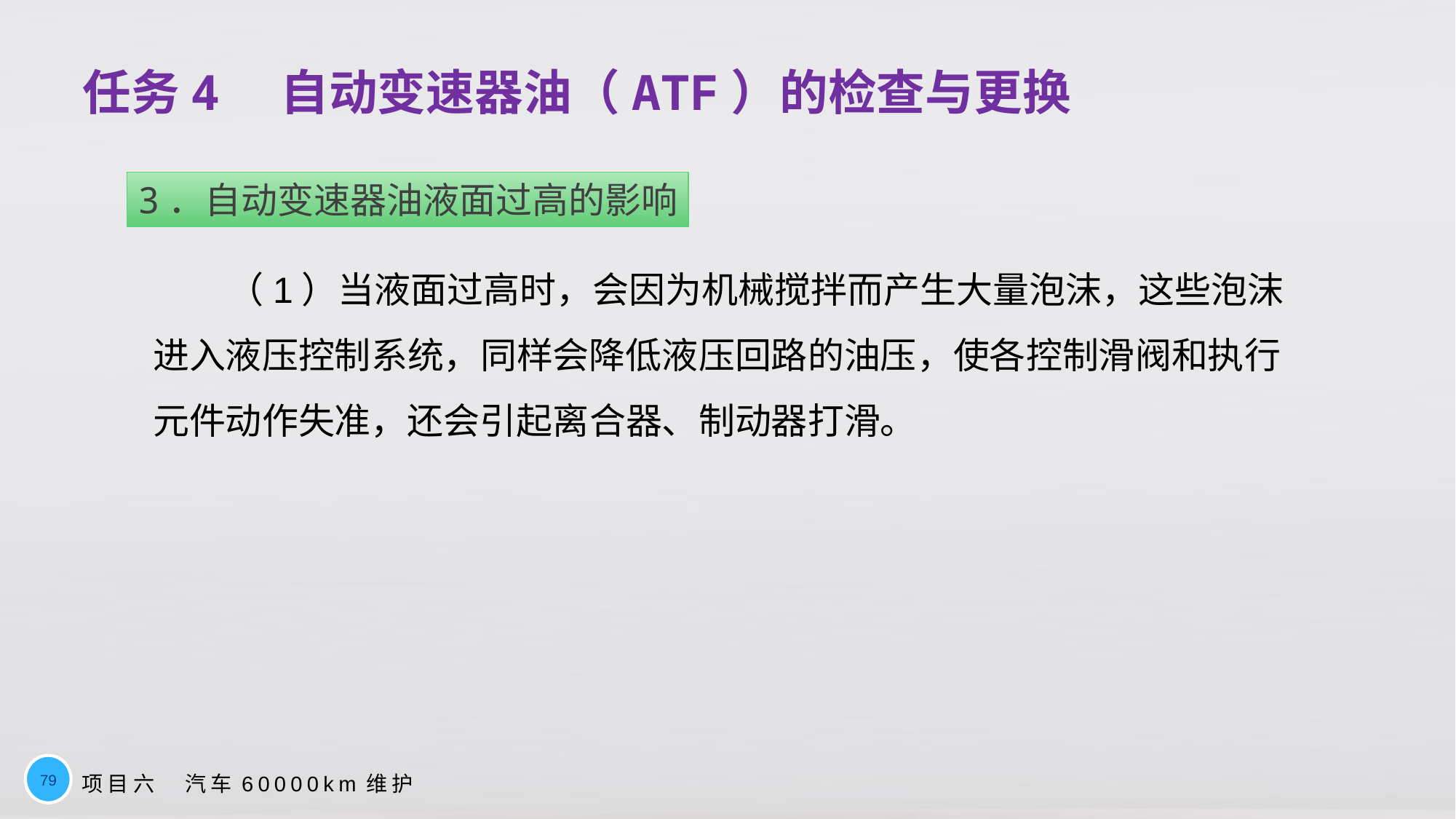

# 任务4　自动变速器油（ATF）的检查与更换
3．自动变速器油液面过高的影响
（1）当液面过高时，会因为机械搅拌而产生大量泡沫，这些泡沫进入液压控制系统，同样会降低液压回路的油压，使各控制滑阀和执行元件动作失准，还会引起离合器、制动器打滑。
79